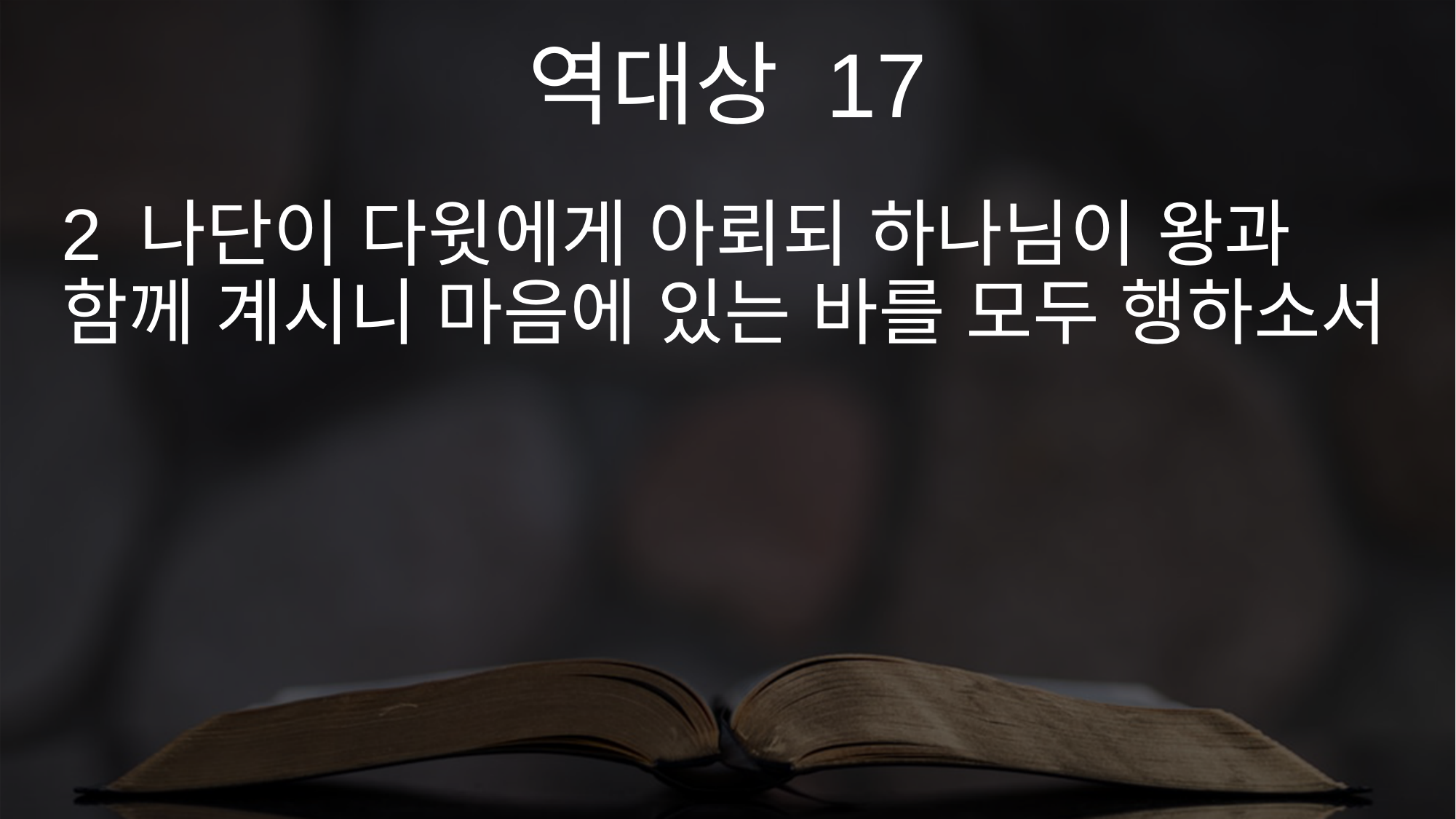

역대상 17
2 나단이 다윗에게 아뢰되 하나님이 왕과 함께 계시니 마음에 있는 바를 모두 행하소서